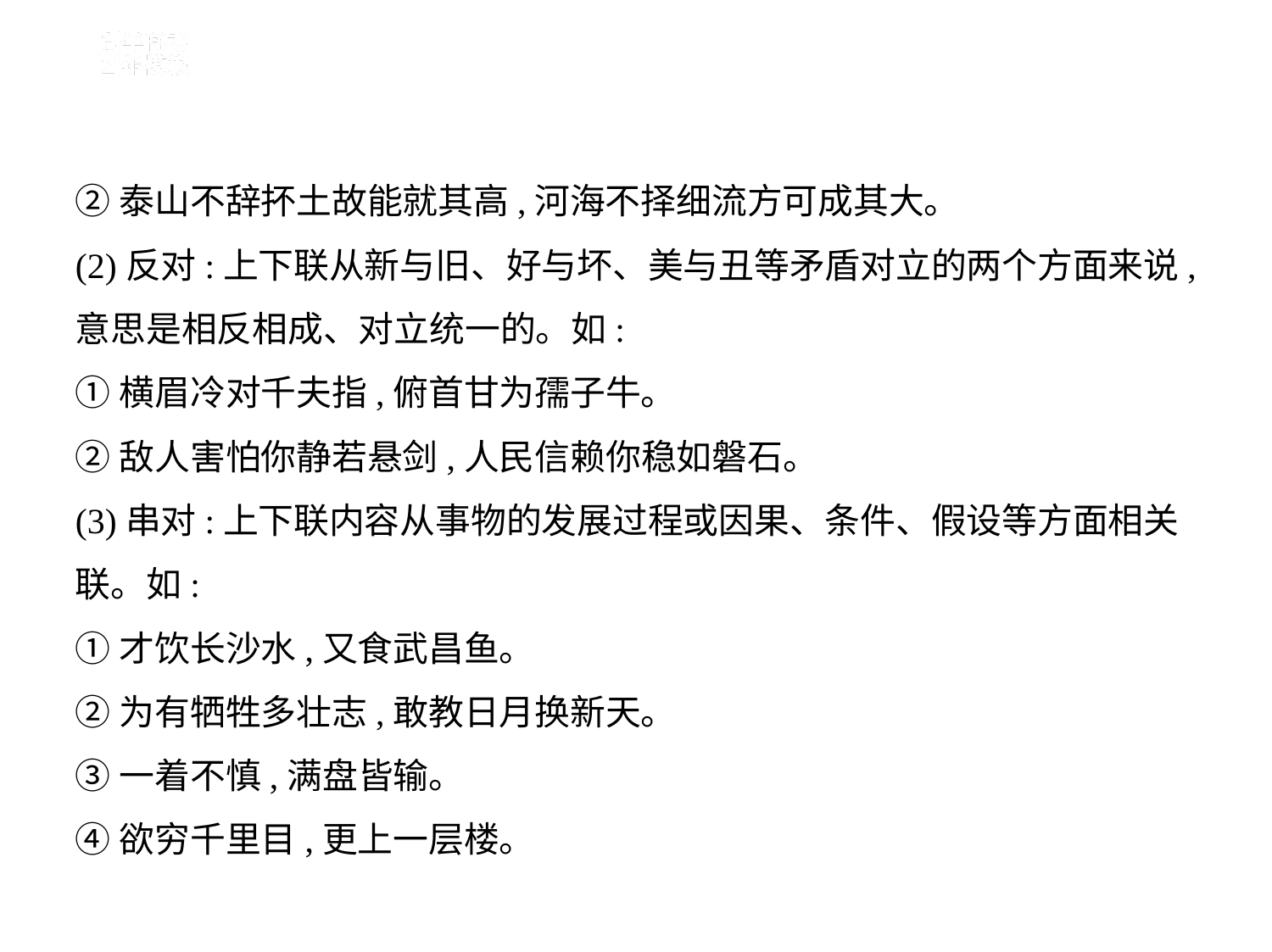

②泰山不辞抔土故能就其高,河海不择细流方可成其大。
(2)反对:上下联从新与旧、好与坏、美与丑等矛盾对立的两个方面来说,
意思是相反相成、对立统一的。如:
①横眉冷对千夫指,俯首甘为孺子牛。
②敌人害怕你静若悬剑,人民信赖你稳如磐石。
(3)串对:上下联内容从事物的发展过程或因果、条件、假设等方面相关
联。如:
①才饮长沙水,又食武昌鱼。
②为有牺牲多壮志,敢教日月换新天。
③一着不慎,满盘皆输。
④欲穷千里目,更上一层楼。